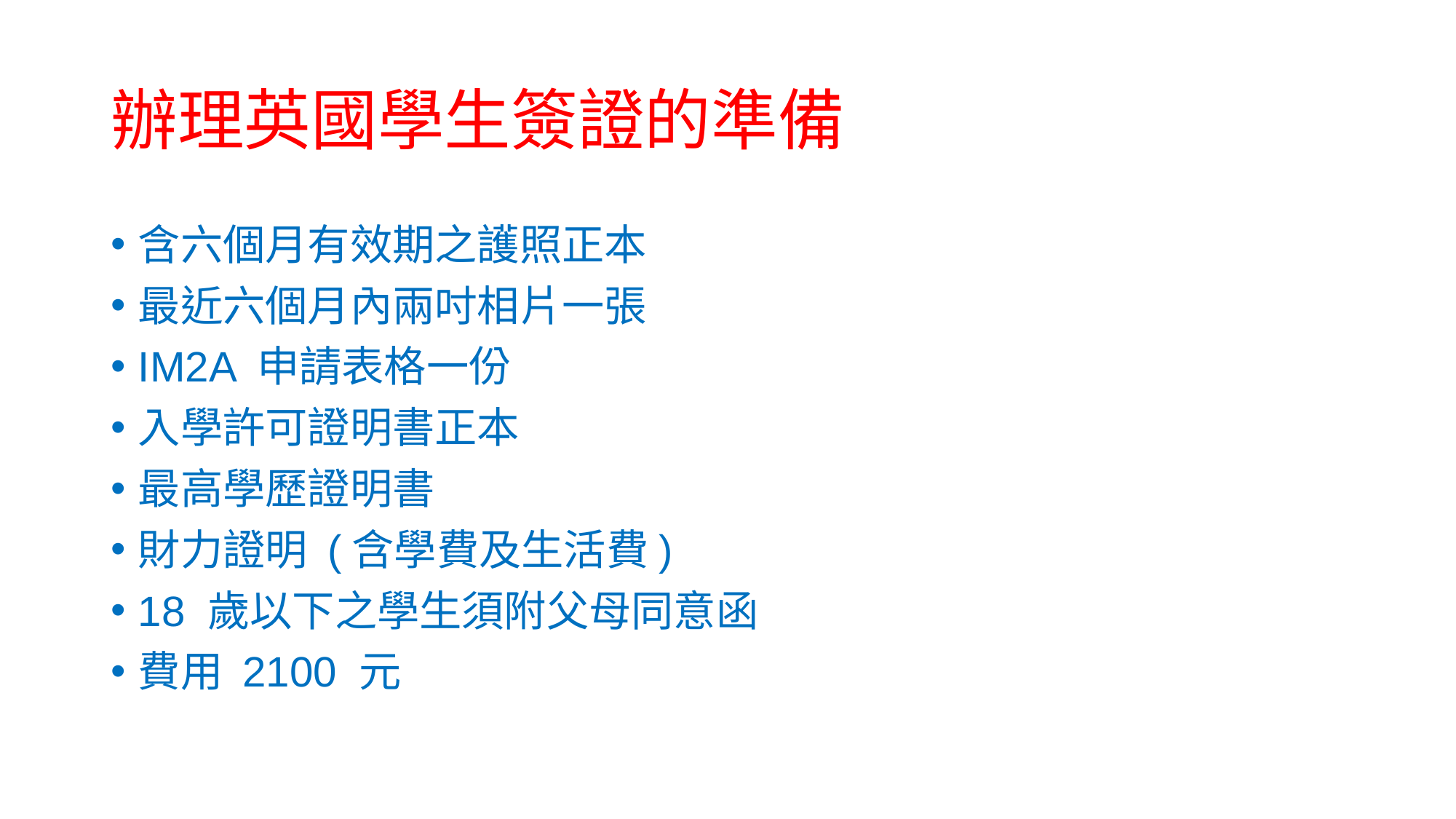

# 辦理英國學生簽證的準備
含六個月有效期之護照正本
最近六個月內兩吋相片一張
IM2A 申請表格一份
入學許可證明書正本
最高學歷證明書
財力證明 (含學費及生活費)
18 歲以下之學生須附父母同意函
費用 2100 元